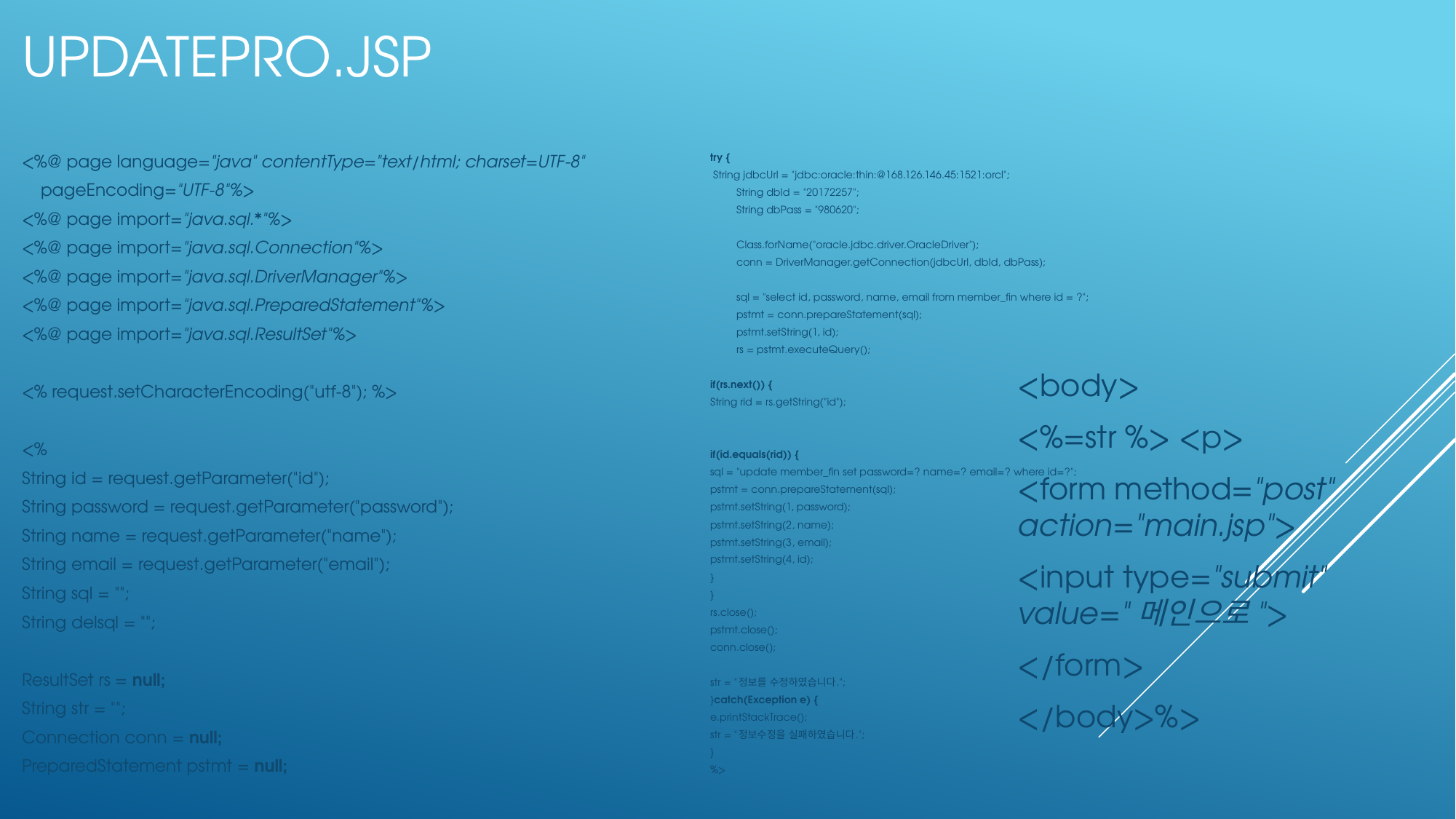

# Updatepro.jsp
try {
 String jdbcUrl = "jdbc:oracle:thin:@168.126.146.45:1521:orcl";
         String dbId = "20172257";
         String dbPass = "980620";

         Class.forName("oracle.jdbc.driver.OracleDriver");
         conn = DriverManager.getConnection(jdbcUrl, dbId, dbPass);

         sql = "select id, password, name, email from member_fin where id = ?";
         pstmt = conn.prepareStatement(sql);
         pstmt.setString(1, id);
         rs = pstmt.executeQuery();

if(rs.next()) {
String rid = rs.getString("id");

if(id.equals(rid)) {
sql = "update member_fin set password=? name=? email=? where id=?";
pstmt = conn.prepareStatement(sql);
pstmt.setString(1, password);
pstmt.setString(2, name);
pstmt.setString(3, email);
pstmt.setString(4, id);
}
}
rs.close();
pstmt.close();
conn.close();

str = "정보를 수정하였습니다.";
}catch(Exception e) {
e.printStackTrace();
str = "정보수정을 실패하였습니다.";
}
%>
<%@ page language="java" contentType="text/html; charset=UTF-8"
    pageEncoding="UTF-8"%>
<%@ page import="java.sql.*"%>
<%@ page import="java.sql.Connection"%>
<%@ page import="java.sql.DriverManager"%>
<%@ page import="java.sql.PreparedStatement"%>
<%@ page import="java.sql.ResultSet"%>

<% request.setCharacterEncoding("utf-8"); %>

<%
String id = request.getParameter("id");
String password = request.getParameter("password");
String name = request.getParameter("name");
String email = request.getParameter("email");
String sql = "";
String delsql = "";

ResultSet rs = null;
String str = "";
Connection conn = null;
PreparedStatement pstmt = null;
<body>
<%=str %> <p>
<form method="post" action="main.jsp">
<input type="submit" value="메인으로">
</form>
</body>%>